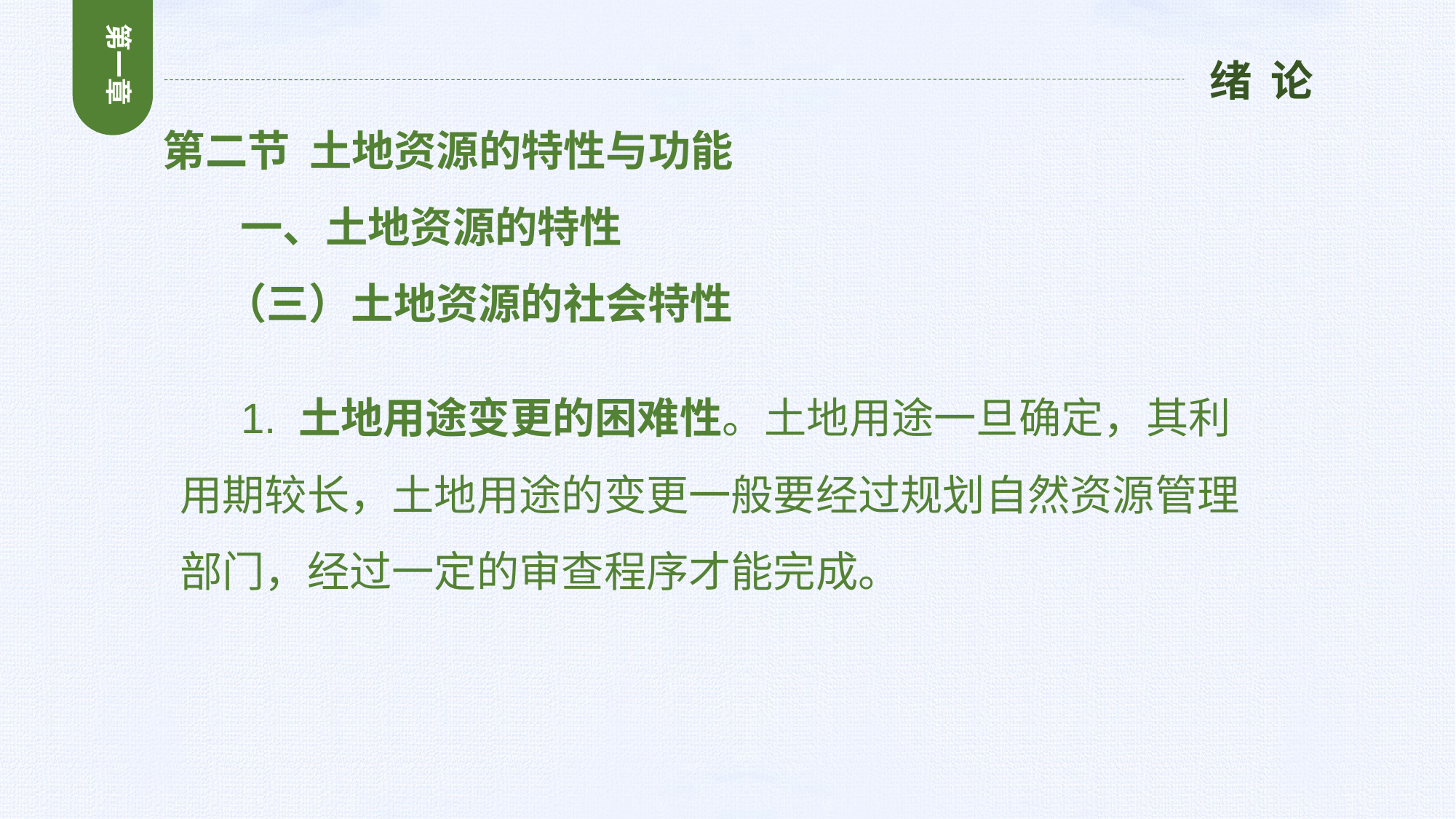

第一章
绪  论
第二节  土地资源的特性与功能
       一、土地资源的特性
        （三）土地资源的社会特性

     1. 土地用途变更的困难性。土地用途一旦确定，其利用期较长，土地用途的变更一般要经过规划自然资源管理部门，经过一定的审查程序才能完成。